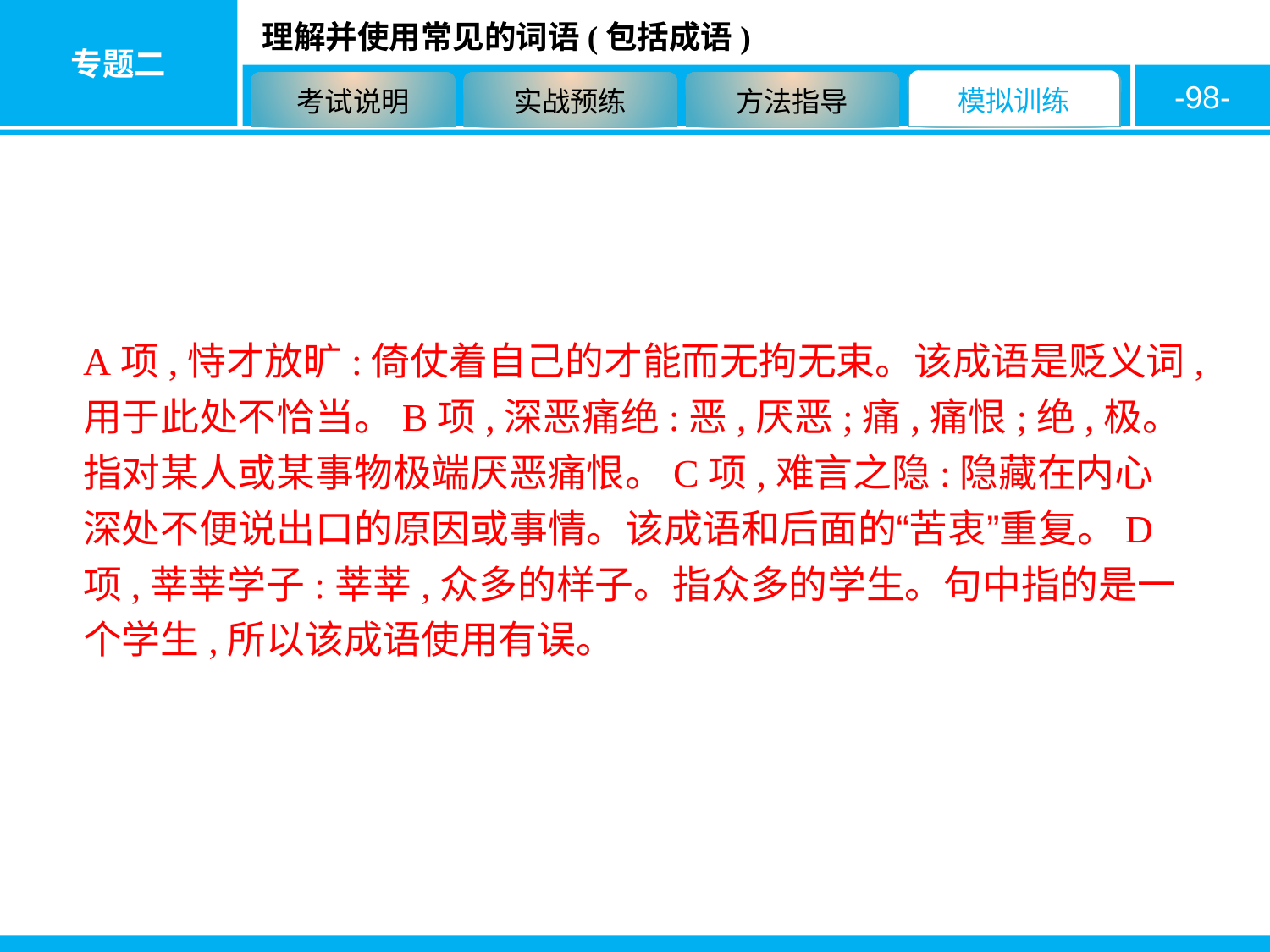

-98-
A项,恃才放旷:倚仗着自己的才能而无拘无束。该成语是贬义词,用于此处不恰当。B项,深恶痛绝:恶,厌恶;痛,痛恨;绝,极。指对某人或某事物极端厌恶痛恨。C项,难言之隐:隐藏在内心深处不便说出口的原因或事情。该成语和后面的“苦衷”重复。D项,莘莘学子:莘莘,众多的样子。指众多的学生。句中指的是一个学生,所以该成语使用有误。